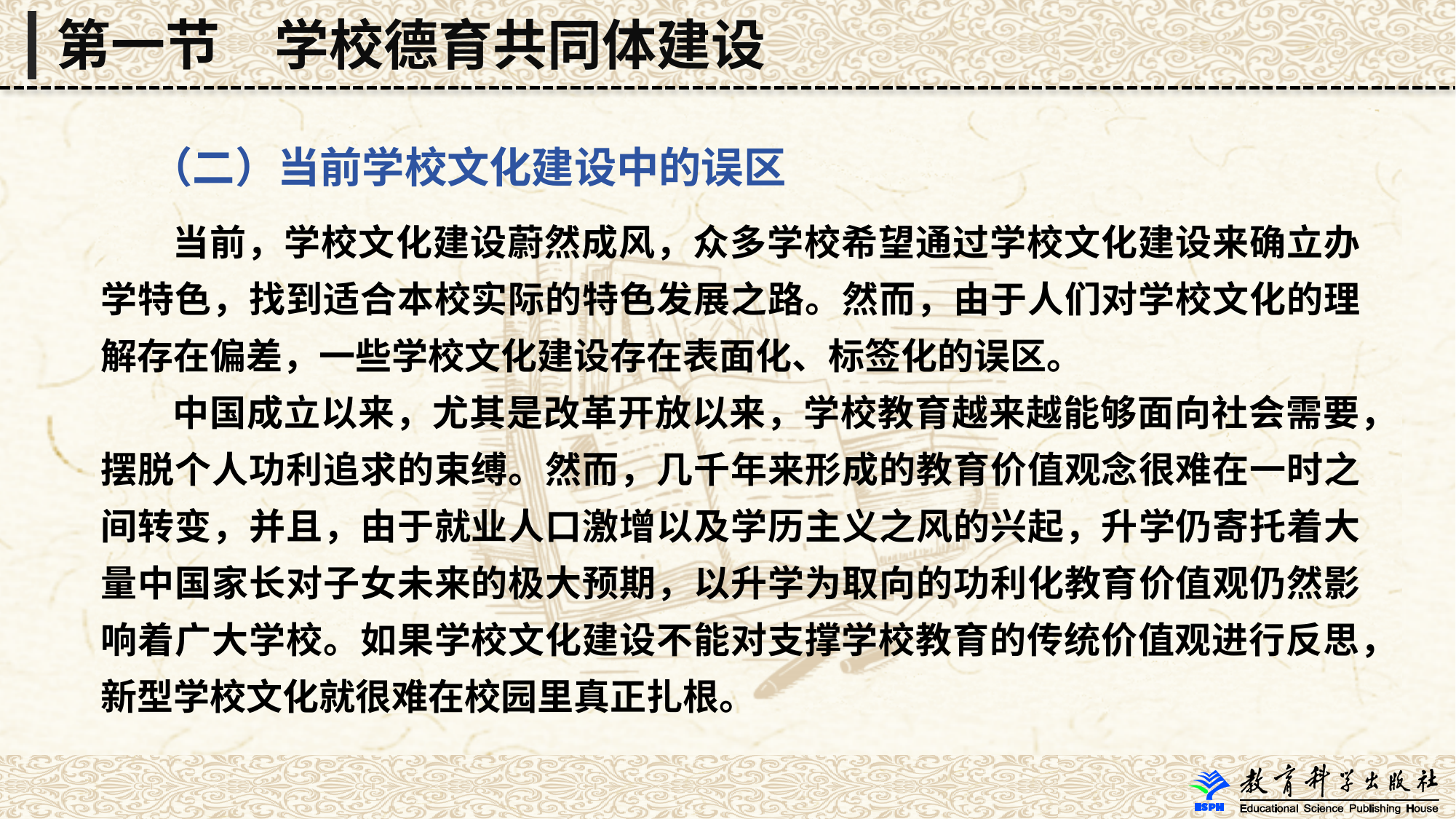

第一节　学校德育共同体建设
     （二）当前学校文化建设中的误区

       当前，学校文化建设蔚然成风，众多学校希望通过学校文化建设来确立办学特色，找到适合本校实际的特色发展之路。然而，由于人们对学校文化的理解存在偏差，一些学校文化建设存在表面化、标签化的误区。
       中国成立以来，尤其是改革开放以来，学校教育越来越能够面向社会需要，
摆脱个人功利追求的束缚。然而，几千年来形成的教育价值观念很难在一时之间转变，并且，由于就业人口激增以及学历主义之风的兴起，升学仍寄托着大量中国家长对子女未来的极大预期，以升学为取向的功利化教育价值观仍然影响着广大学校。如果学校文化建设不能对支撑学校教育的传统价值观进行反思，新型学校文化就很难在校园里真正扎根。